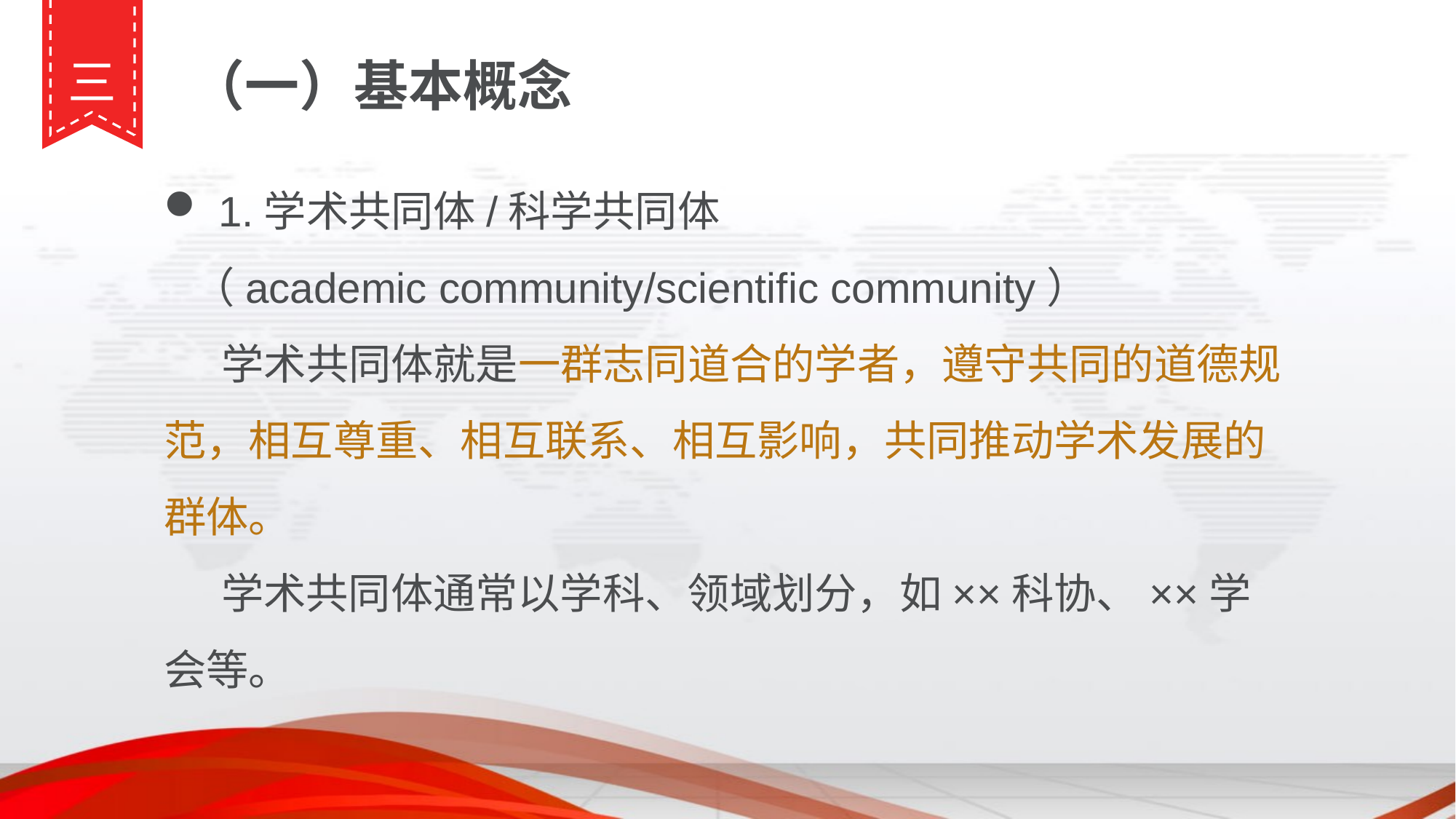

三
（一）基本概念
1.学术共同体/科学共同体
  （academic community/scientific community）
      学术共同体就是一群志同道合的学者，遵守共同的道德规范，相互尊重、相互联系、相互影响，共同推动学术发展的群体。
     学术共同体通常以学科、领域划分，如××科协、××学会等。